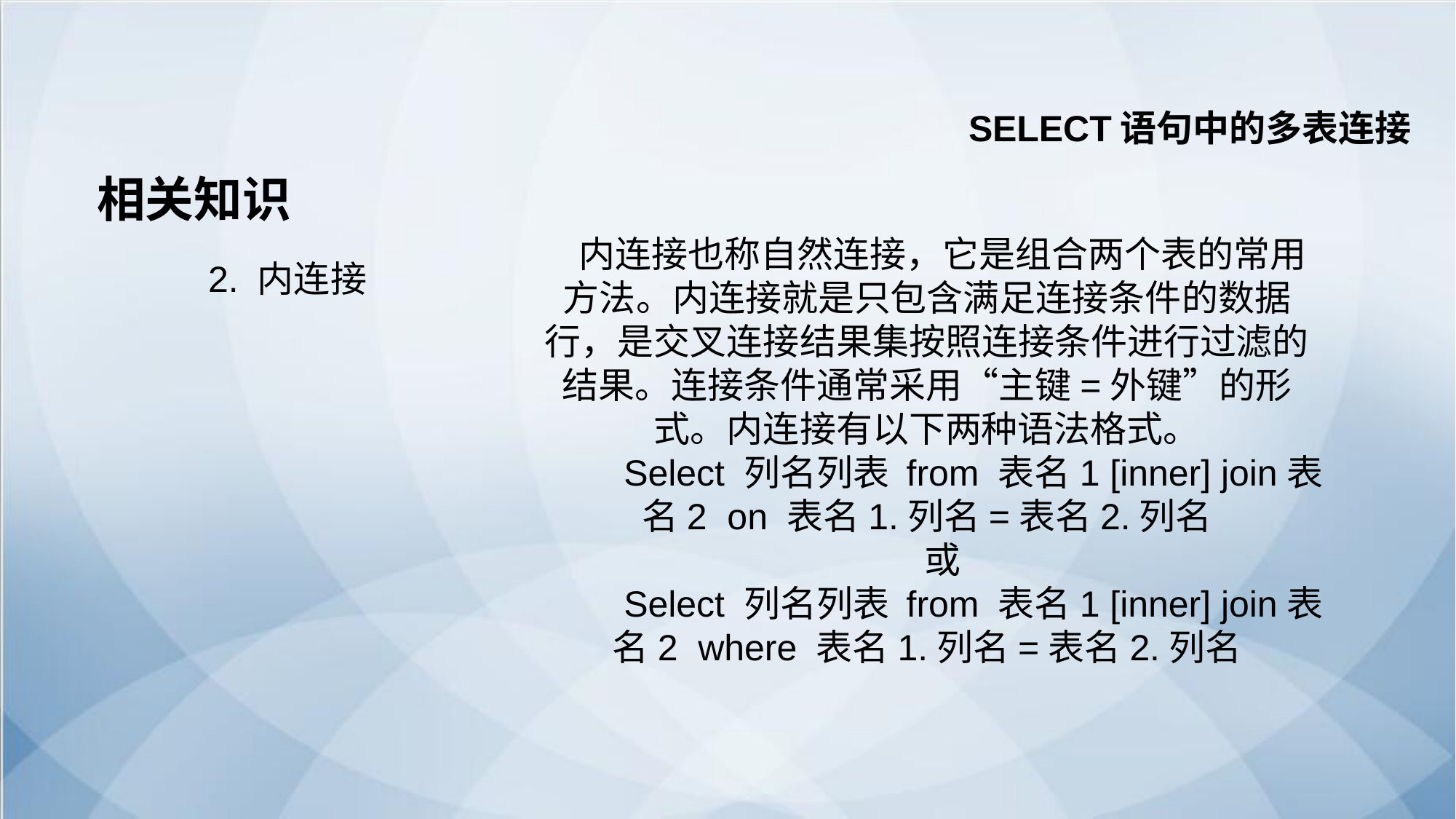

SELECT语句中的多表连接
相关知识
内连接也称自然连接，它是组合两个表的常用方法。内连接就是只包含满足连接条件的数据行，是交叉连接结果集按照连接条件进行过滤的结果。连接条件通常采用“主键=外键”的形式。内连接有以下两种语法格式。
      Select 列名列表 from 表名1 [inner] join表名2  on 表名1.列名=表名2.列名
或
      Select 列名列表 from 表名1 [inner] join表名2  where 表名1.列名=表名2.列名
2. 内连接